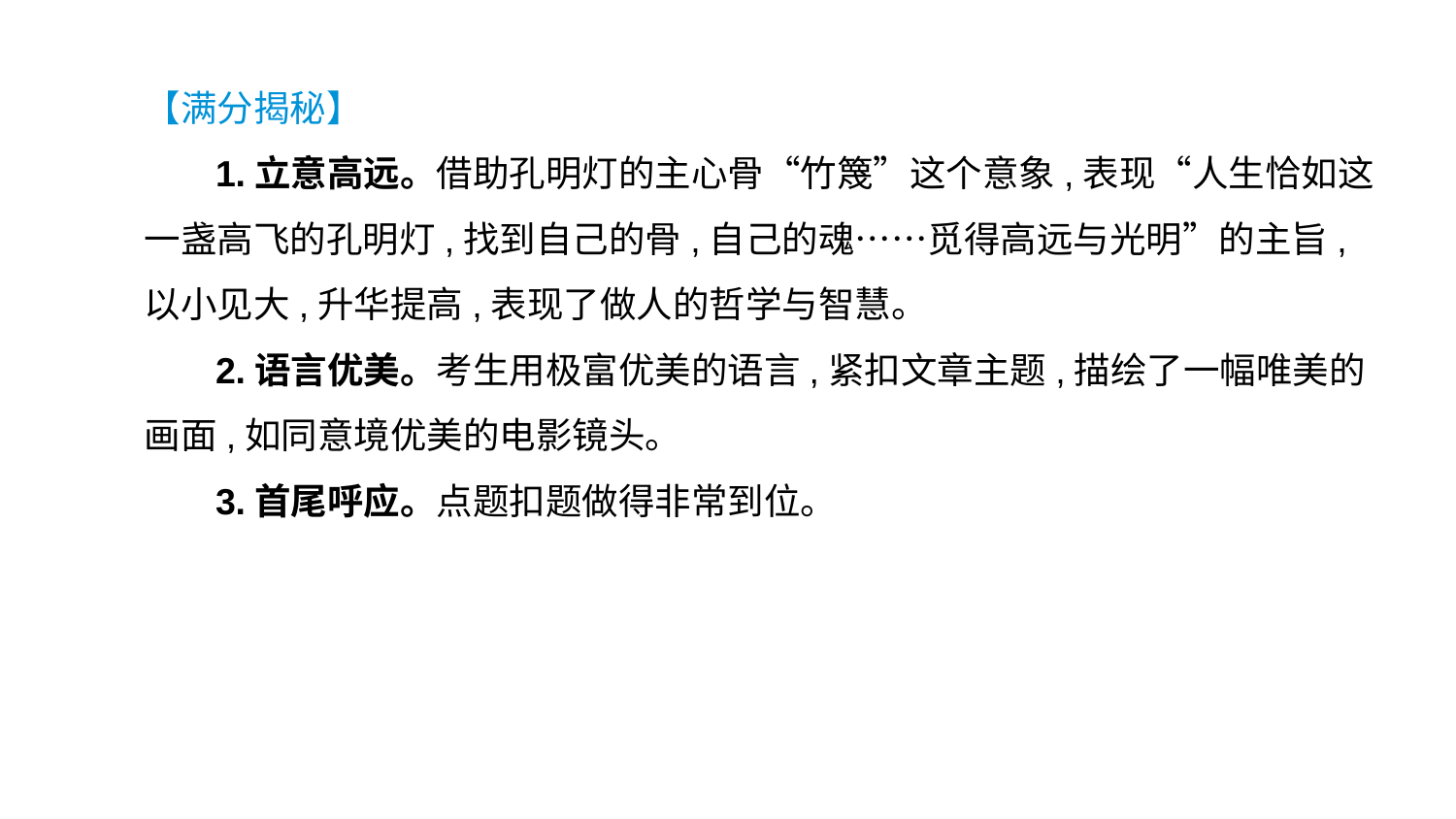

【满分揭秘】
1.立意高远。借助孔明灯的主心骨“竹篾”这个意象,表现“人生恰如这一盏高飞的孔明灯,找到自己的骨,自己的魂……觅得高远与光明”的主旨,以小见大,升华提高,表现了做人的哲学与智慧。
2.语言优美。考生用极富优美的语言,紧扣文章主题,描绘了一幅唯美的画面,如同意境优美的电影镜头。
3.首尾呼应。点题扣题做得非常到位。